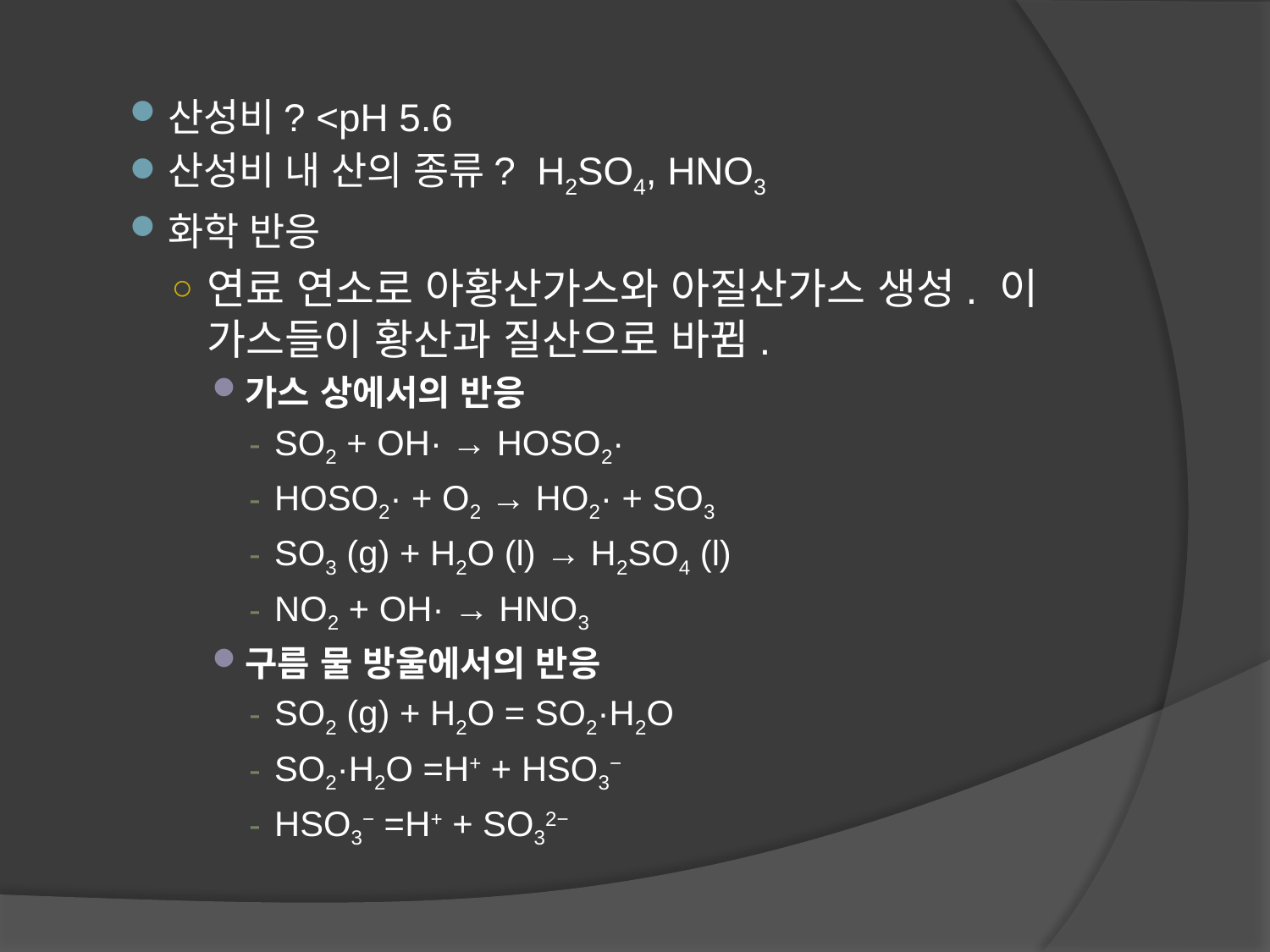

산성비? <pH 5.6
산성비 내 산의 종류?  H2SO4, HNO3
화학 반응
연료 연소로 아황산가스와 아질산가스 생성. 이 가스들이 황산과 질산으로 바뀜.
가스 상에서의 반응
SO2 + OH· → HOSO2·
HOSO2· + O2 → HO2· + SO3
SO3 (g) + H2O (l) → H2SO4 (l)
NO2 + OH· → HNO3
구름 물 방울에서의 반응
SO2 (g) + H2O = SO2·H2O
SO2·H2O =H+ + HSO3−
HSO3− =H+ + SO32−